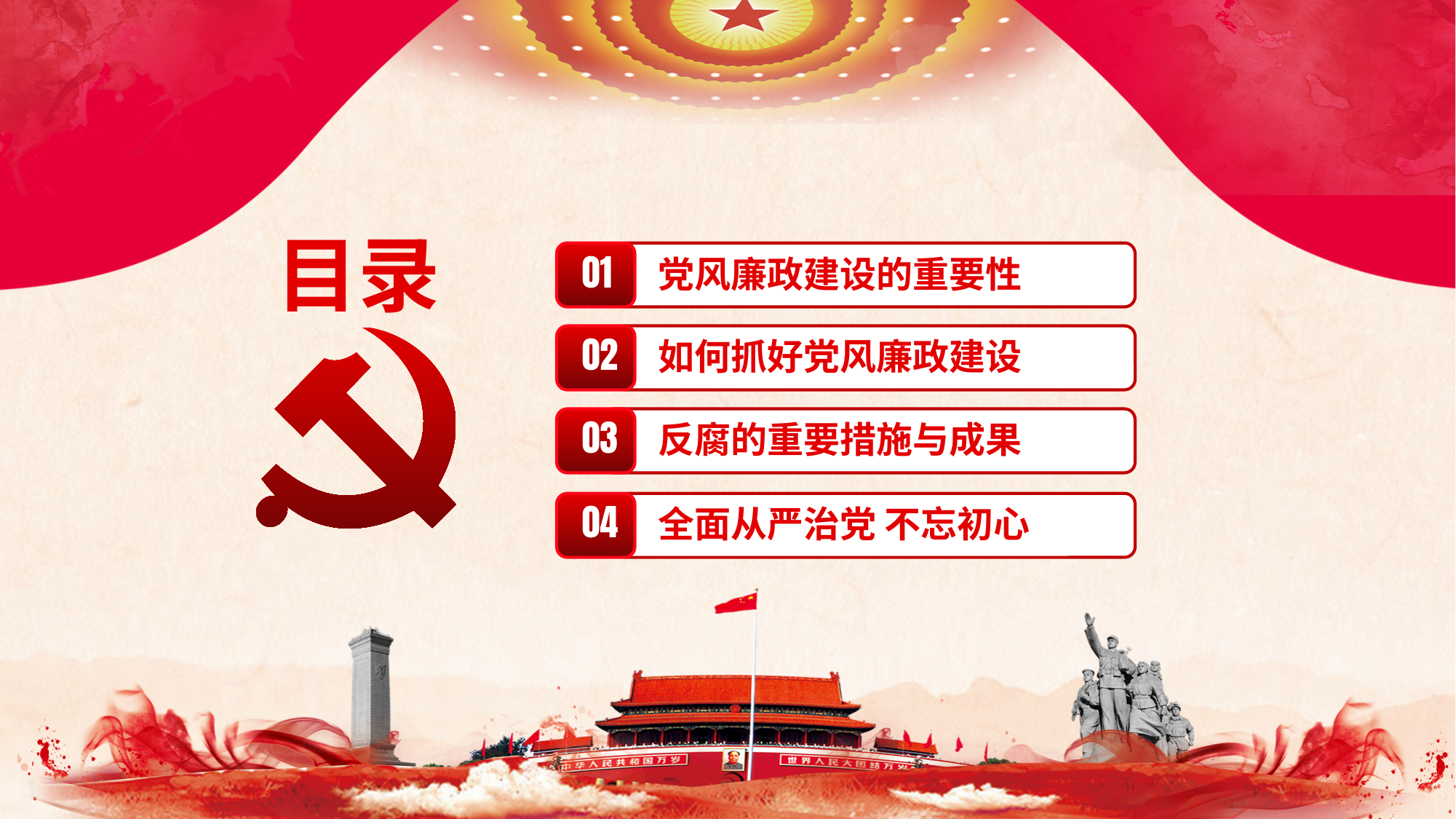

目录

01
党风廉政建设的重要性

02
如何抓好党风廉政建设

03
反腐的重要措施与成果

04
全面从严治党 不忘初心